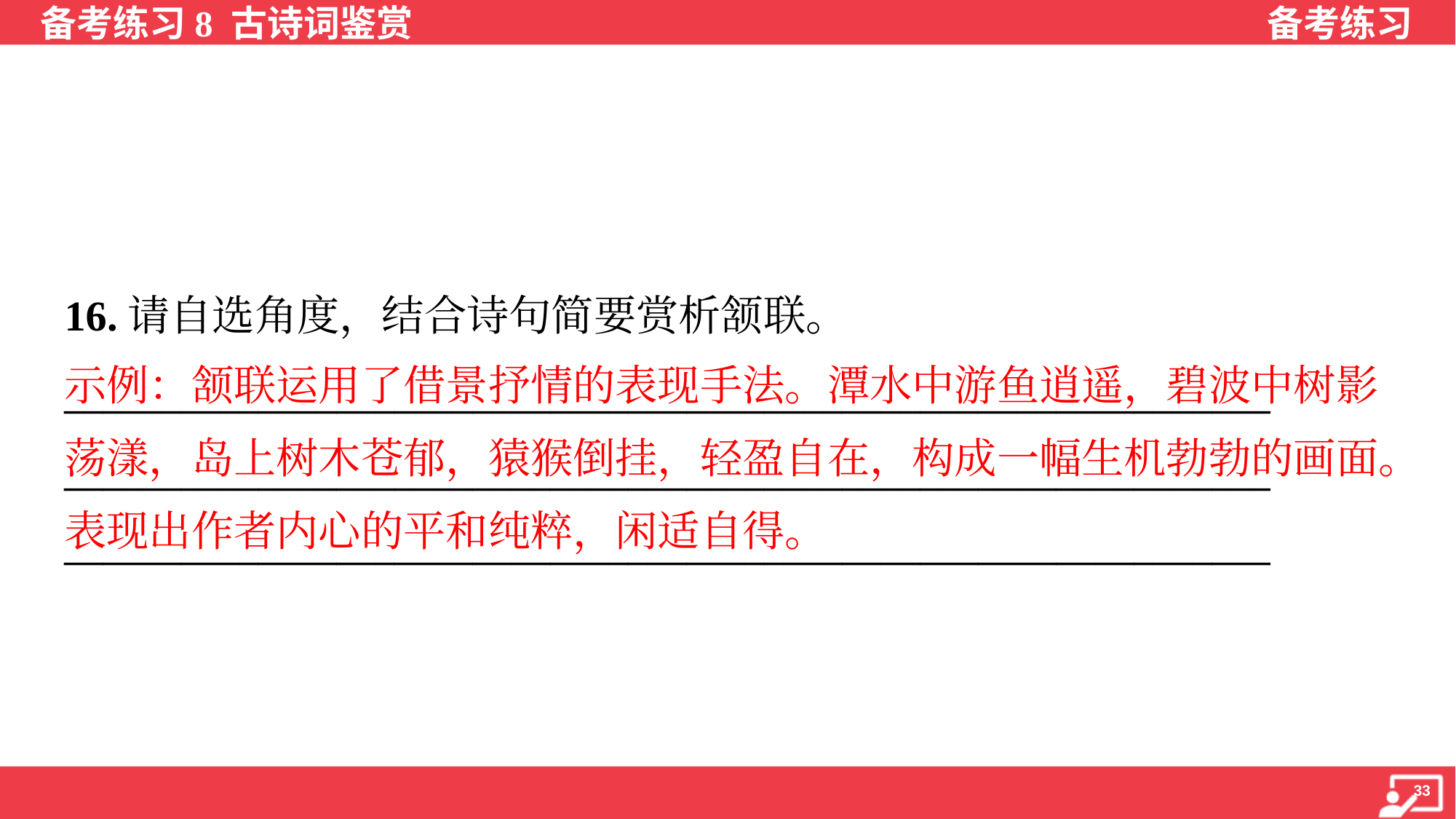

16.请自选角度，结合诗句简要赏析颔联。
______________________________________________________________
______________________________________________________________
______________________________________________________________
示例：颔联运用了借景抒情的表现手法。潭水中游鱼逍遥，碧波中树影
荡漾，岛上树木苍郁，猿猴倒挂，轻盈自在，构成一幅生机勃勃的画面。
表现出作者内心的平和纯粹，闲适自得。